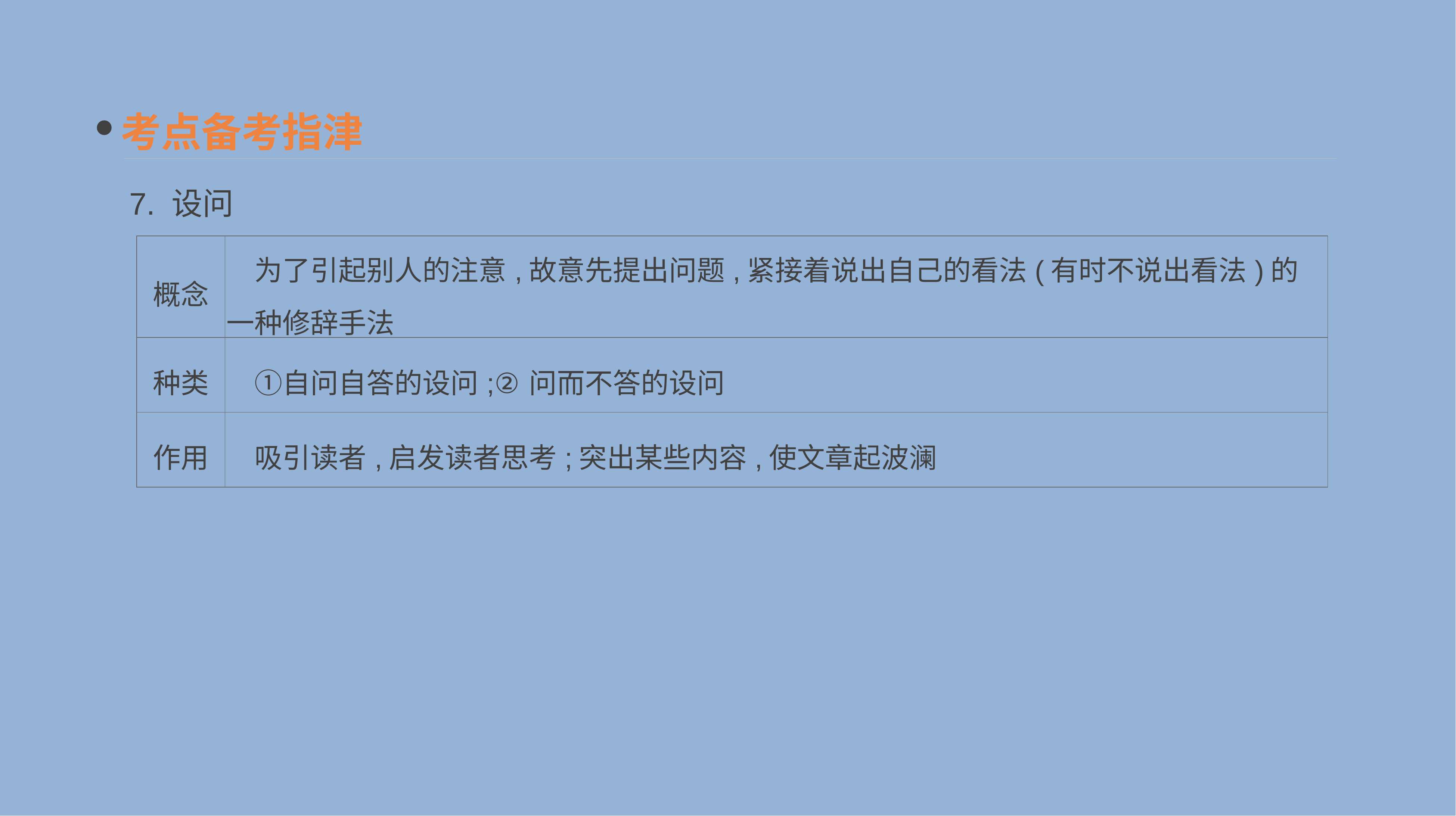

考点备考指津

7. 设问
| 概念 | 为了引起别人的注意,故意先提出问题,紧接着说出自己的看法(有时不说出看法)的一种修辞手法 |
| --- | --- |
| 种类 | ①自问自答的设问;②问而不答的设问 |
| 作用 | 吸引读者,启发读者思考;突出某些内容,使文章起波澜 |